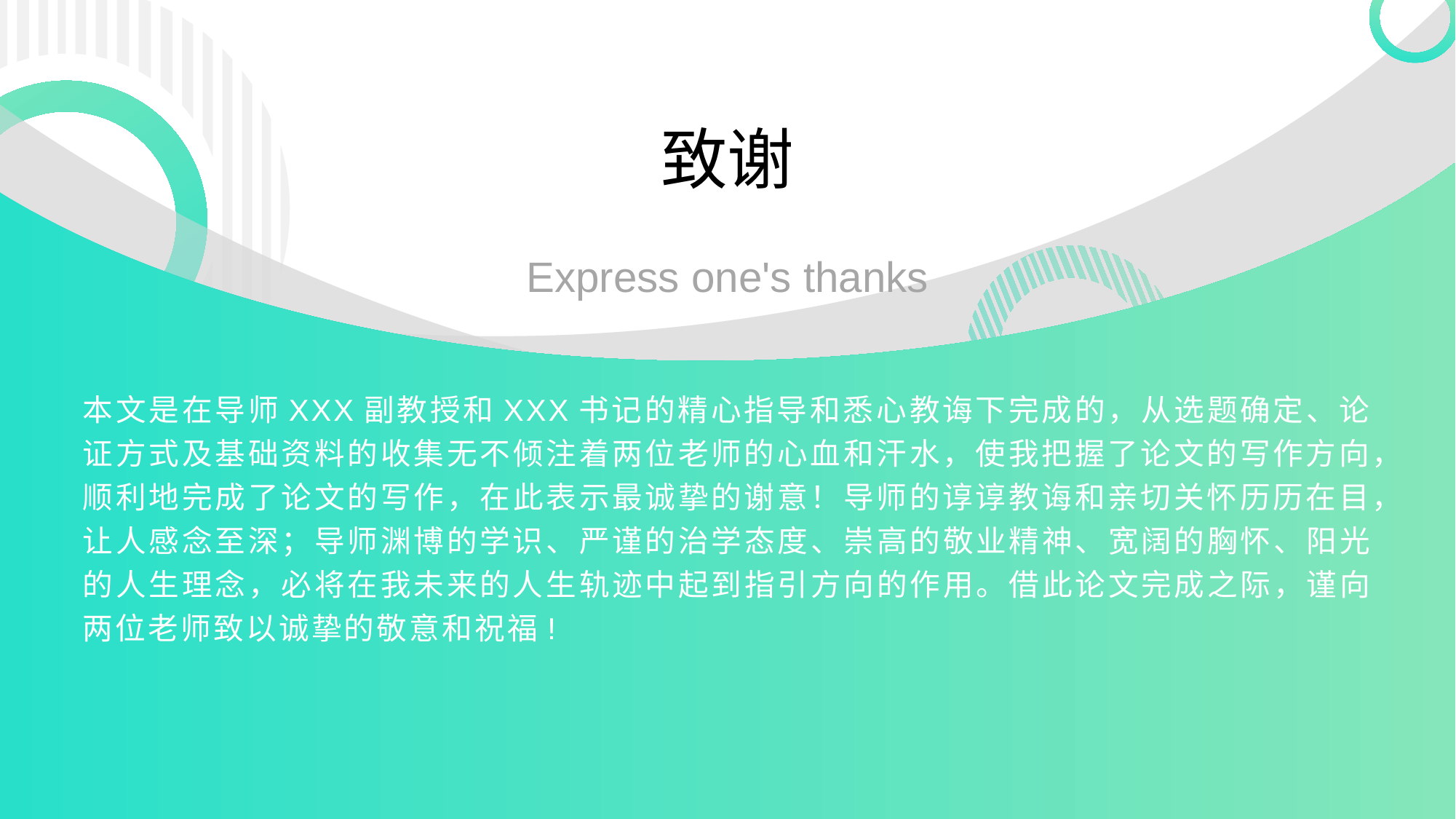

致谢

Express one's thanks

本文是在导师XXX副教授和XXX书记的精心指导和悉心教诲下完成的，从选题确定、论证方式及基础资料的收集无不倾注着两位老师的心血和汗水，使我把握了论文的写作方向，顺利地完成了论文的写作，在此表示最诚挚的谢意！导师的谆谆教诲和亲切关怀历历在目，让人感念至深；导师渊博的学识、严谨的治学态度、崇高的敬业精神、宽阔的胸怀、阳光的人生理念，必将在我未来的人生轨迹中起到指引方向的作用。借此论文完成之际，谨向两位老师致以诚挚的敬意和祝福!